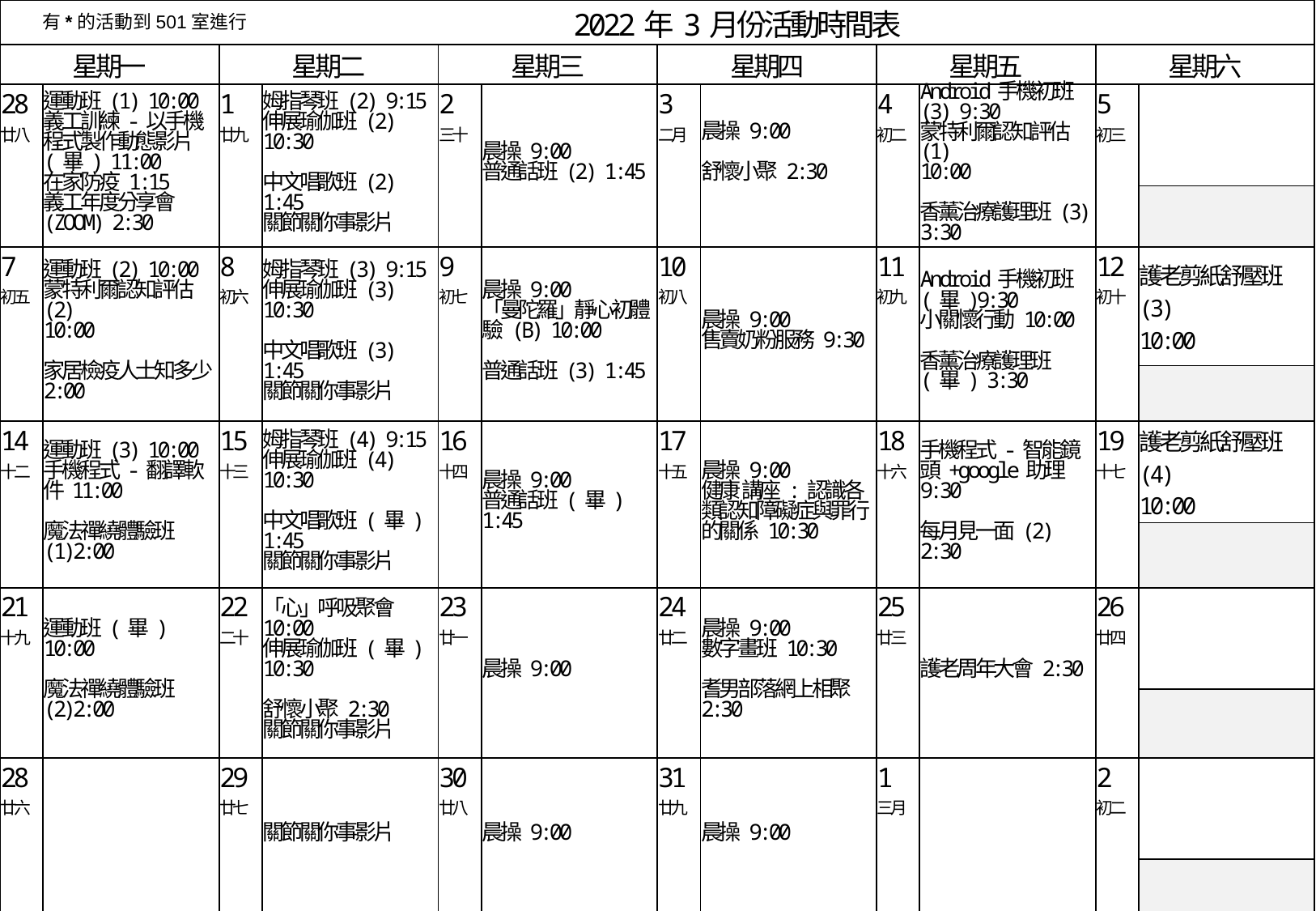

| 2022年3月份活動時間表 |  |  |  |  |  |  |  |  |  |  |  |
| --- | --- | --- | --- | --- | --- | --- | --- | --- | --- | --- | --- |
| 星期一 |  | 星期二 |  | 星期三 |  | 星期四 |  | 星期五 |  | 星期六 |  |
| 28 廿八 | 運動班(1) 10:00 義工訓練-以手機程式製作動態影片(畢) 11:00 在家防疫 1:15 義工年度分享會 (ZOOM) 2:30 | 1 廿九 | 姆指琴班(2) 9:15 伸展瑜伽班(2) 10:30 中文唱歌班(2) 1:45 關節關你事影片 | 2 三十 | 晨操 9:00 普通話班(2) 1:45 | 3 二月 | 晨操 9:00 舒懷小聚 2:30 | 4 初二 | Android手機初班 (3) 9:30 蒙特利爾認知評估(1) 10:00 香薰治療護理班(3) 3:30 | 5 初三 |  |
|  |  |  |  |  |  |  |  |  |  |  |  |
| 7 初五 | 運動班(2) 10:00 蒙特利爾認知評估(2) 10:00 家居檢疫人士知多少2:00 | 8 初六 | 姆指琴班(3) 9:15 伸展瑜伽班(3) 10:30 中文唱歌班(3) 1:45 關節關你事影片 | 9 初七 | 晨操 9:00 「曼陀羅」靜心初體驗 (B) 10:00 普通話班(3) 1:45 | 10 初八 | 晨操 9:00 售賣奶粉服務 9:30 | 11 初九 | Android手機初班 (畢)9:30 小關懷行動 10:00 香薰治療護理班(畢) 3:30 | 12 初十 | 護老剪紙舒壓班(3) 10:00 |
|  |  |  |  |  |  |  |  |  |  |  |  |
| 14 十二 | 運動班(3) 10:00 手機程式-翻譯軟件11:00 魔法禪繞體驗班(1)2:00 | 15 十三 | 姆指琴班(4) 9:15 伸展瑜伽班(4) 10:30 中文唱歌班(畢) 1:45 關節關你事影片 | 16 十四 | 晨操 9:00 普通話班(畢) 1:45 | 17 十五 | 晨操 9:00 健康講座:認識各類認知障礙症與罪行的關係 10:30 | 18 十六 | 手機程式-智能鏡頭+google助理 9:30 每月見一面(2) 2:30 | 19 十七 | 護老剪紙舒壓班(4) 10:00 |
|  |  |  |  |  |  |  |  |  |  |  |  |
| 21 十九 | 運動班(畢) 10:00 魔法禪繞體驗班(2)2:00 | 22 二十 | 「心」呼吸聚會 10:00 伸展瑜伽班(畢) 10:30 舒懷小聚 2:30 關節關你事影片 | 23 廿一 | 晨操 9:00 | 24 廿二 | 晨操 9:00 數字畫班 10:30 耆男部落網上相聚2:30 | 25 廿三 | 護老周年大會 2:30 | 26 廿四 |  |
|  |  |  |  |  |  |  |  |  |  |  |  |
| 28 廿六 |  | 29 廿七 | 關節關你事影片 | 30 廿八 | 晨操 9:00 | 31 廿九 | 晨操 9:00 | 1 三月 |  | 2 初二 |  |
|  |  |  |  |  |  |  |  |  |  |  |  |
有*的活動到501室進行